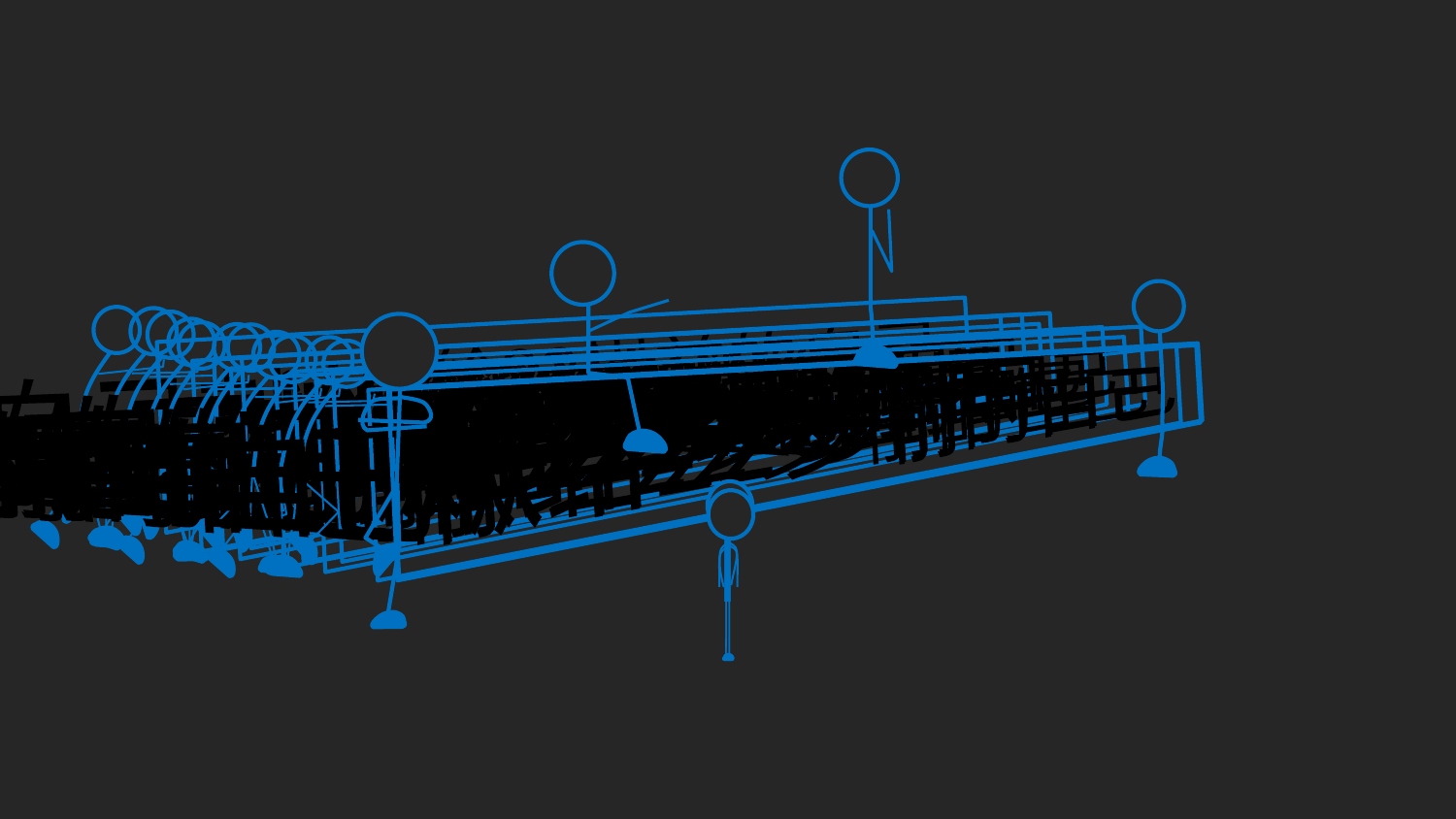

献给22岁前的自己
前的自己献给22岁

献给22岁前的自己
前的自己献给22岁

献给22岁前的自己
前的自己献给22岁

献给22岁前的自己
前的自己献给22岁

献给22岁前的自己
前的自己献给22岁

献给22岁前的自己
前的自己献给22岁

献给22岁前的自己
前的自己献给22岁

献给22岁前的自己
前的自己献给22岁

献给22岁前的自己
前的自己献给22岁

献给22岁前的自己
前的自己献给22岁

献给22岁前的自己
前的自己献给22岁

献给22岁前的自己
前的自己献给22岁